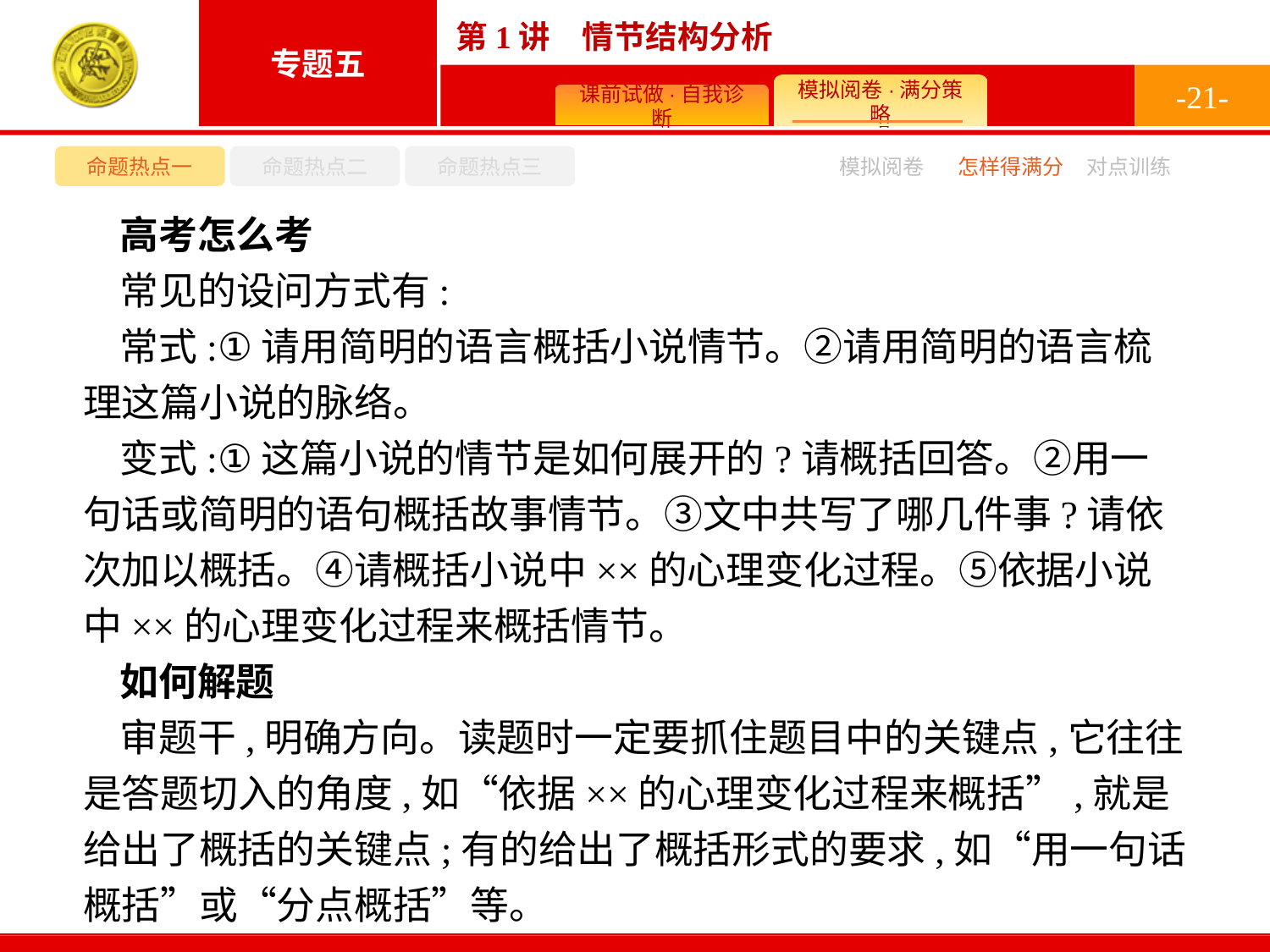

-21-
命题热点一
命题热点二
命题热点三
模拟阅卷
怎样得满分
对点训练
高考怎么考
常见的设问方式有:
常式:①请用简明的语言概括小说情节。②请用简明的语言梳理这篇小说的脉络。
变式:①这篇小说的情节是如何展开的?请概括回答。②用一句话或简明的语句概括故事情节。③文中共写了哪几件事?请依次加以概括。④请概括小说中××的心理变化过程。⑤依据小说中××的心理变化过程来概括情节。
如何解题
审题干,明确方向。读题时一定要抓住题目中的关键点,它往往是答题切入的角度,如“依据××的心理变化过程来概括”,就是给出了概括的关键点;有的给出了概括形式的要求,如“用一句话概括”或“分点概括”等。